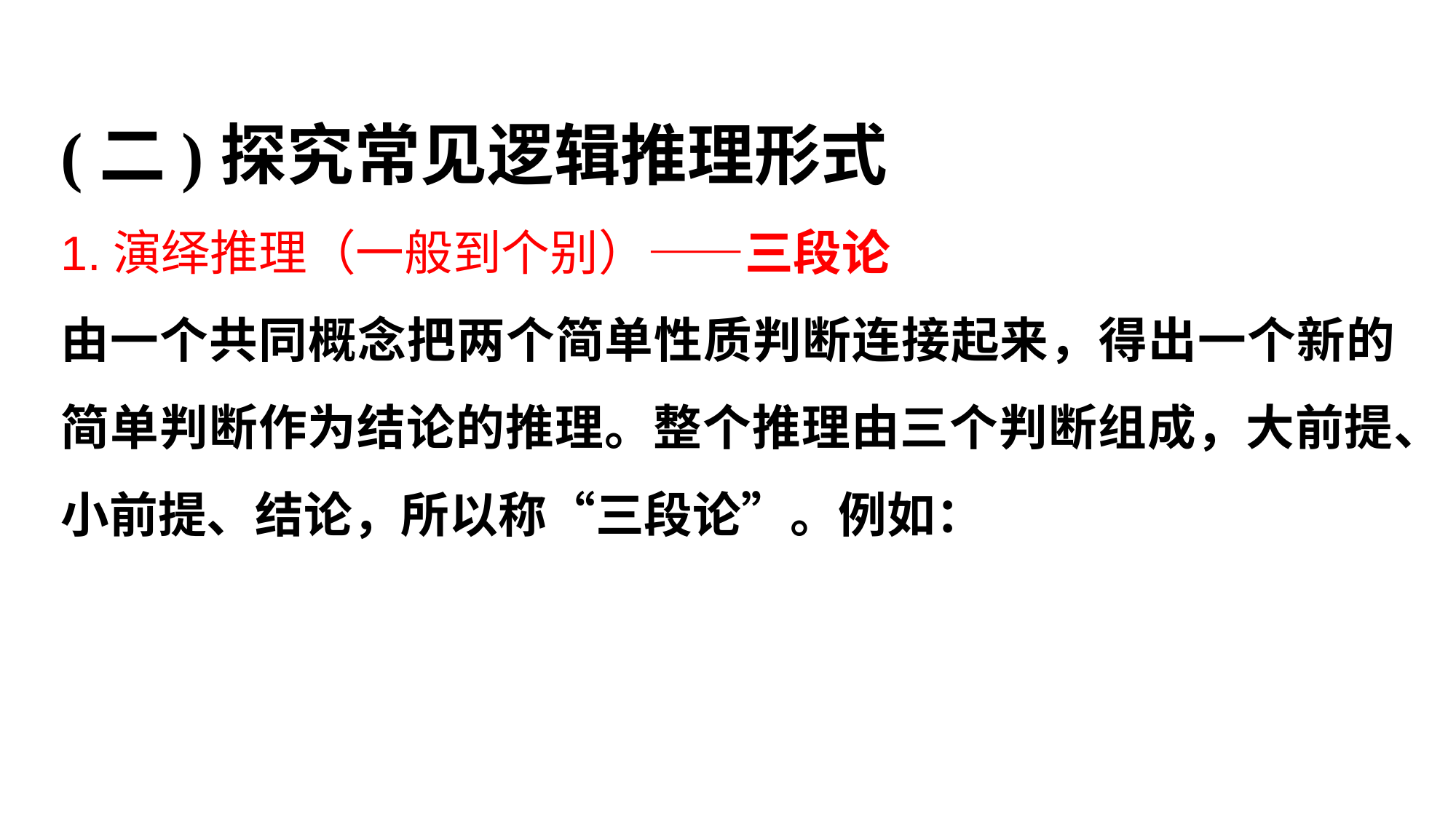

(二)探究常见逻辑推理形式
1.演绎推理（一般到个别）——三段论
由一个共同概念把两个简单性质判断连接起来，得出一个新的简单判断作为结论的推理。整个推理由三个判断组成，大前提、小前提、结论，所以称“三段论”。例如：